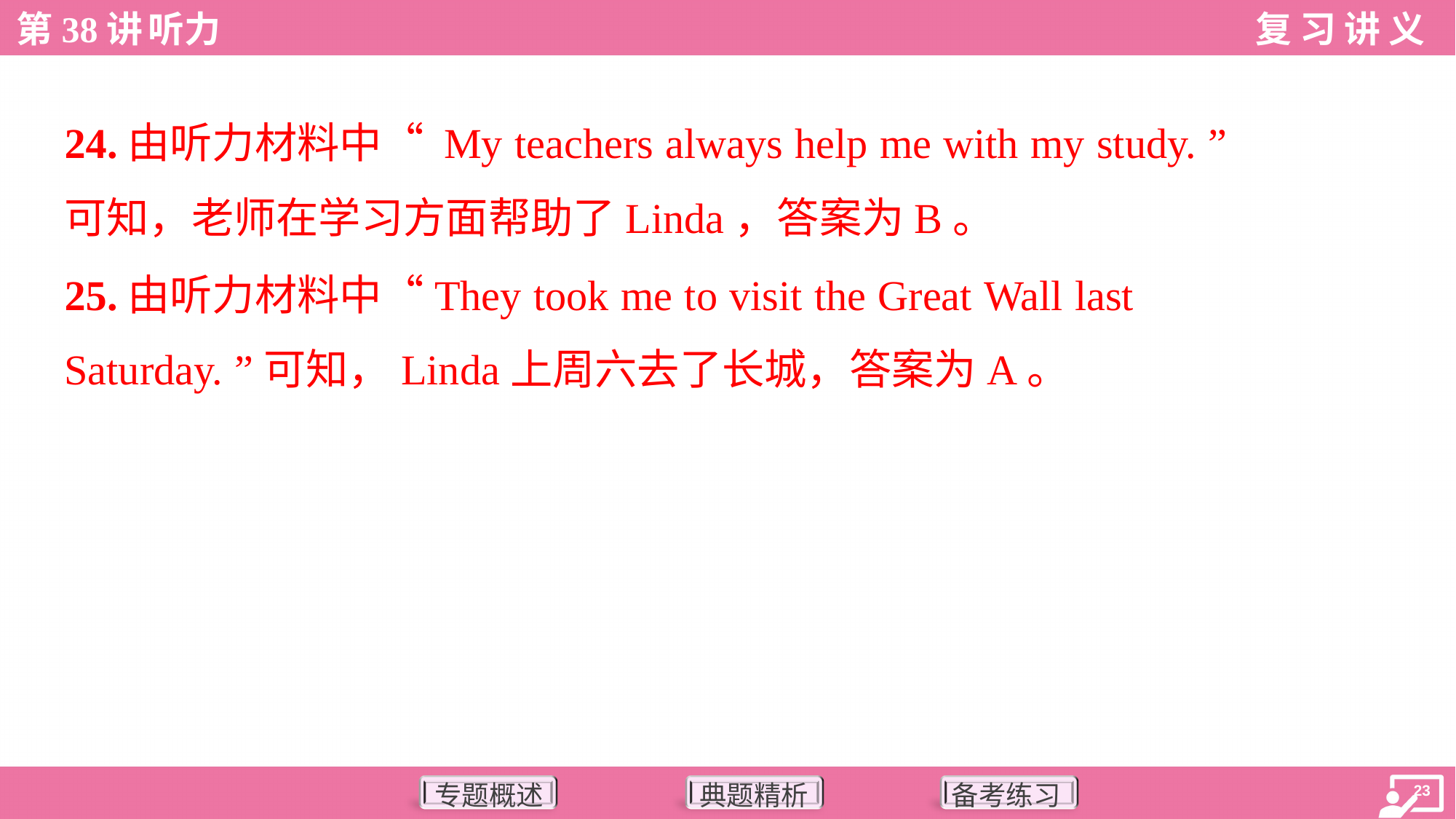

24.由听力材料中“ My teachers always help me with my study. ”
可知，老师在学习方面帮助了Linda，答案为B。
25.由听力材料中“They took me to visit the Great Wall last
Saturday. ”可知，Linda上周六去了长城，答案为A。